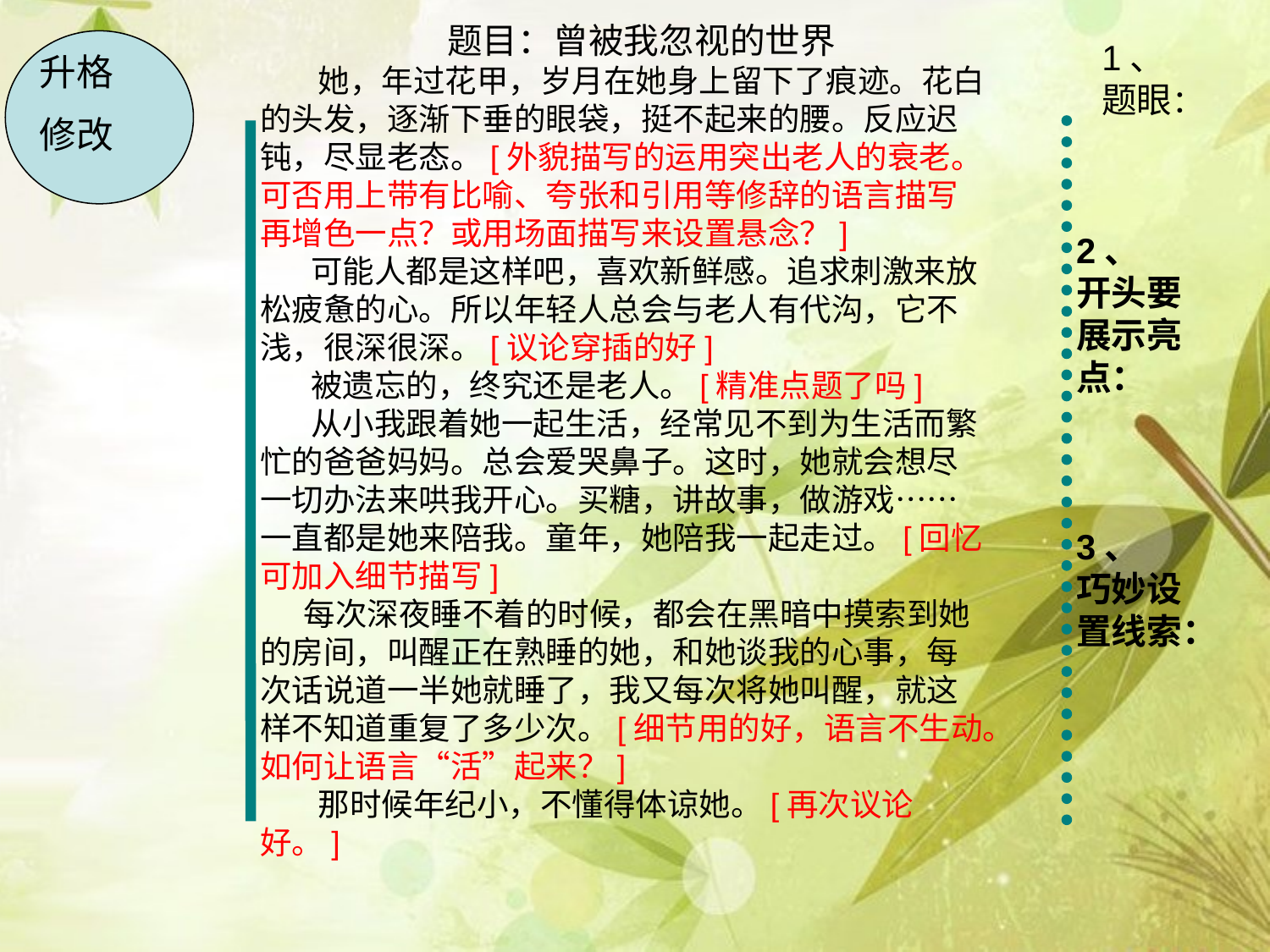

题目：曾被我忽视的世界
       她，年过花甲，岁月在她身上留下了痕迹。花白的头发，逐渐下垂的眼袋，挺不起来的腰。反应迟钝，尽显老态。[外貌描写的运用突出老人的衰老。可否用上带有比喻、夸张和引用等修辞的语言描写再增色一点？或用场面描写来设置悬念？]
      可能人都是这样吧，喜欢新鲜感。追求刺激来放松疲惫的心。所以年轻人总会与老人有代沟，它不浅，很深很深。[议论穿插的好]
      被遗忘的，终究还是老人。[精准点题了吗]
      从小我跟着她一起生活，经常见不到为生活而繁忙的爸爸妈妈。总会爱哭鼻子。这时，她就会想尽一切办法来哄我开心。买糖，讲故事，做游戏……一直都是她来陪我。童年，她陪我一起走过。[回忆可加入细节描写]
     每次深夜睡不着的时候，都会在黑暗中摸索到她的房间，叫醒正在熟睡的她，和她谈我的心事，每次话说道一半她就睡了，我又每次将她叫醒，就这样不知道重复了多少次。[细节用的好，语言不生动。如何让语言“活”起来？]
       那时候年纪小，不懂得体谅她。[再次议论好。]

升格
修改
1、
题眼：

2、
开头要展示亮点：

3、
巧妙设置线索：